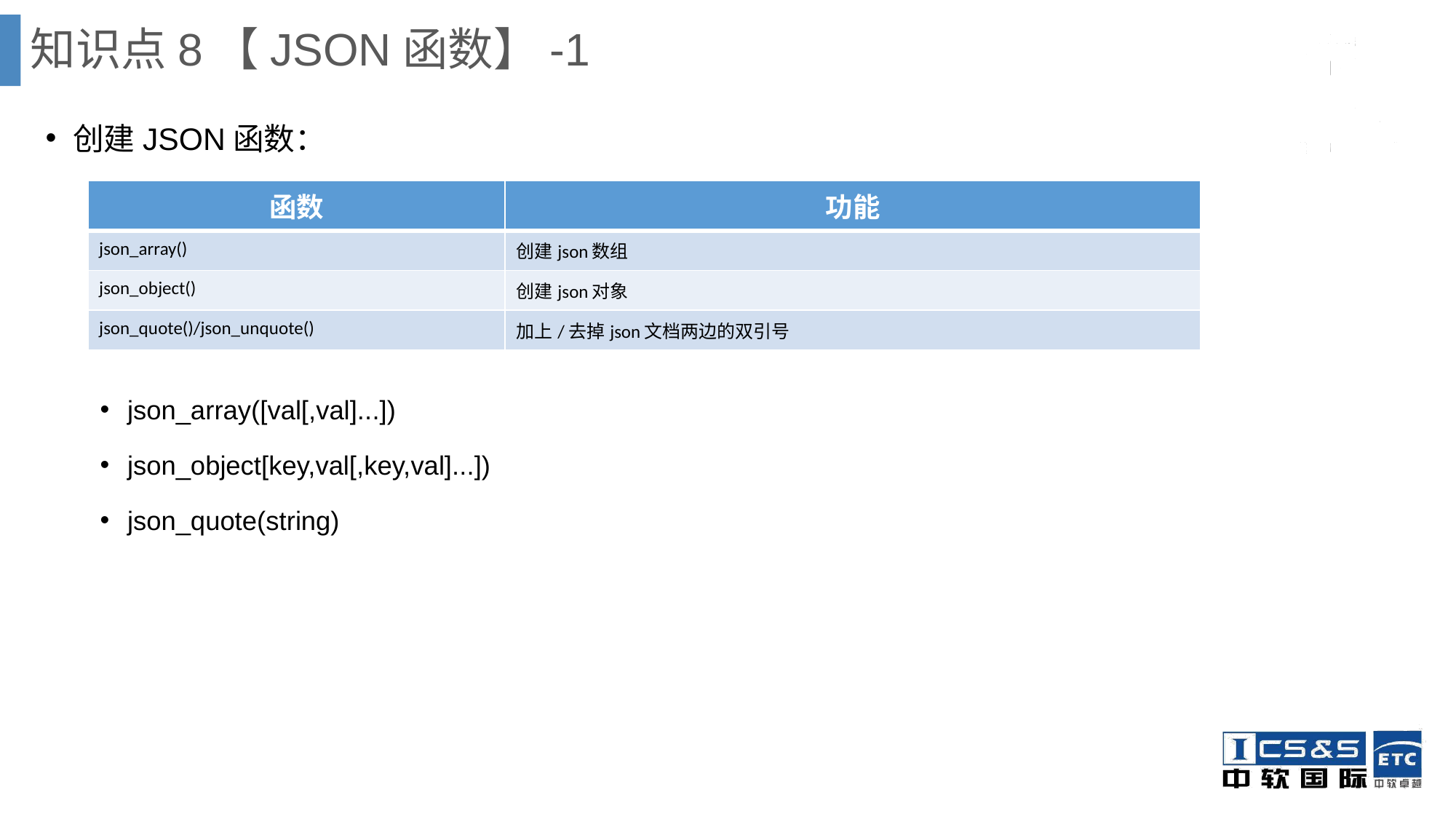

知识点8【JSON函数】-1
创建JSON函数：

json_array([val[,val]...])
json_object[key,val[,key,val]...])
json_quote(string)

| 函数 | 功能 |
| --- | --- |
| json\_array() | 创建json数组 |
| json\_object() | 创建json对象 |
| json\_quote()/json\_unquote() | 加上/去掉json文档两边的双引号 |